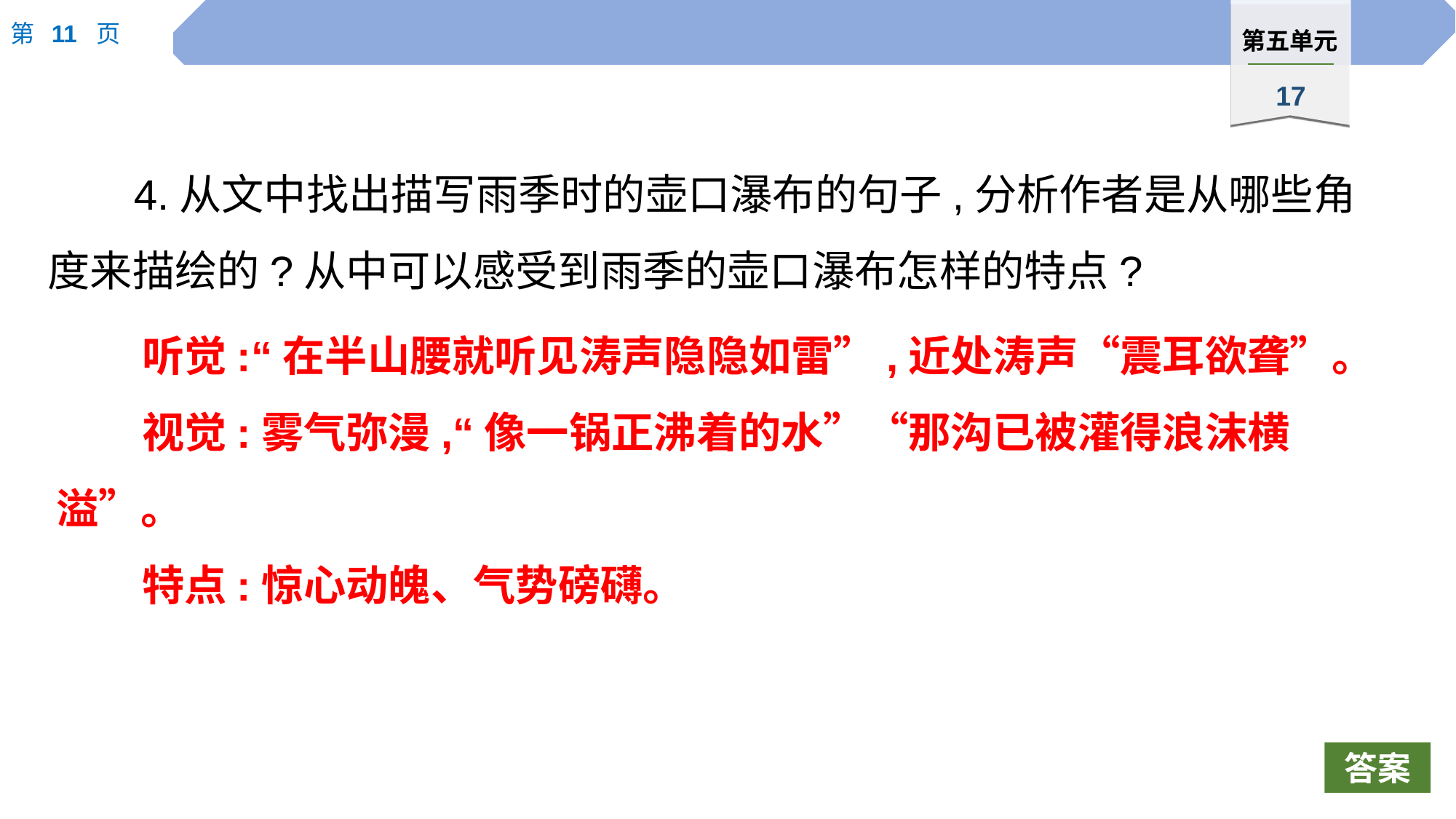

4.从文中找出描写雨季时的壶口瀑布的句子,分析作者是从哪些角度来描绘的?从中可以感受到雨季的壶口瀑布怎样的特点?
听觉:“在半山腰就听见涛声隐隐如雷”,近处涛声“震耳欲聋”。
视觉:雾气弥漫,“像一锅正沸着的水”“那沟已被灌得浪沫横溢”。
特点:惊心动魄、气势磅礴。
答案